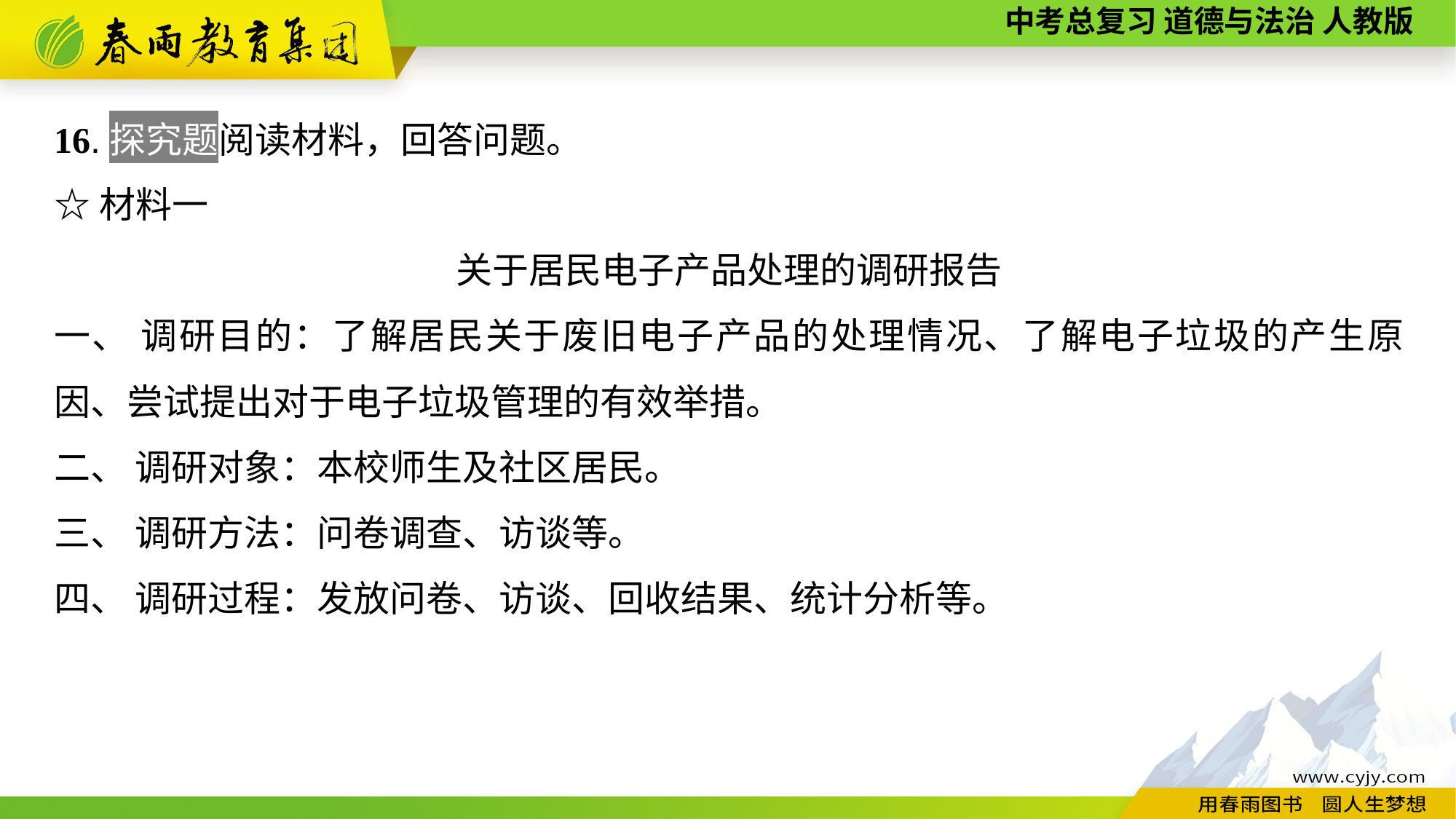

16.探究题阅读材料，回答问题。
☆材料一
关于居民电子产品处理的调研报告
一、 调研目的：了解居民关于废旧电子产品的处理情况、了解电子垃圾的产生原因、尝试提出对于电子垃圾管理的有效举措。
二、 调研对象：本校师生及社区居民。
三、 调研方法：问卷调查、访谈等。
四、 调研过程：发放问卷、访谈、回收结果、统计分析等。